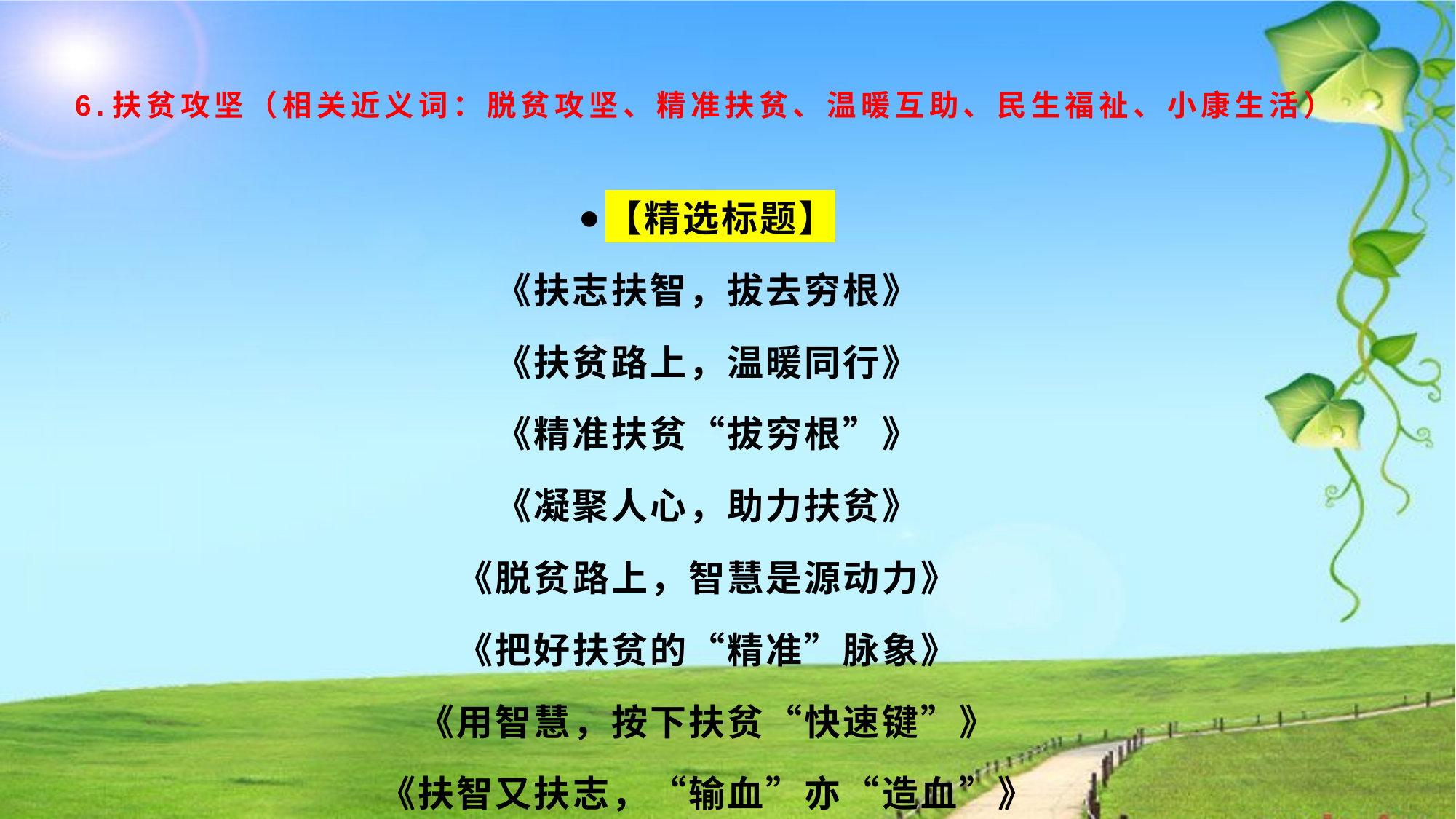

# 6.扶贫攻坚（相关近义词：脱贫攻坚、精准扶贫、温暖互助、民生福祉、小康生活）
【精选标题】
《扶志扶智，拔去穷根》
《扶贫路上，温暖同行》
《精准扶贫“拔穷根”》
《凝聚人心，助力扶贫》
《脱贫路上，智慧是源动力》
《把好扶贫的“精准”脉象》
《用智慧，按下扶贫“快速键”》
《扶智又扶志，“输血”亦“造血”》